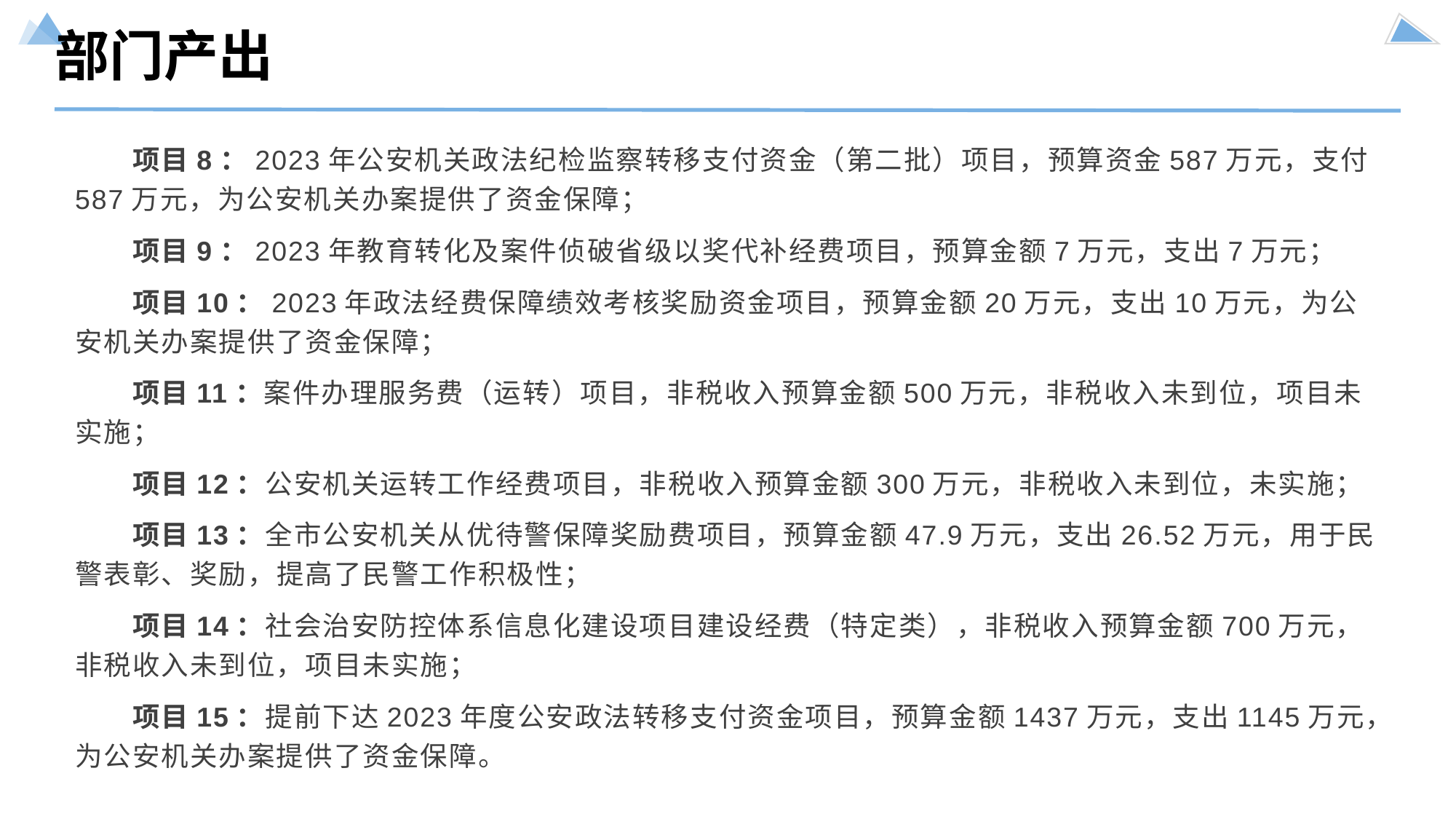

部门产出
项目8：2023年公安机关政法纪检监察转移支付资金（第二批）项目，预算资金587万元，支付587万元，为公安机关办案提供了资金保障；
项目9：2023年教育转化及案件侦破省级以奖代补经费项目，预算金额7万元，支出7万元；
项目10：2023年政法经费保障绩效考核奖励资金项目，预算金额20万元，支出10万元，为公安机关办案提供了资金保障；
项目11：案件办理服务费（运转）项目，非税收入预算金额500万元，非税收入未到位，项目未实施；
项目12：公安机关运转工作经费项目，非税收入预算金额300万元，非税收入未到位，未实施；
项目13：全市公安机关从优待警保障奖励费项目，预算金额47.9万元，支出26.52万元，用于民警表彰、奖励，提高了民警工作积极性；
项目14：社会治安防控体系信息化建设项目建设经费（特定类），非税收入预算金额700万元，非税收入未到位，项目未实施；
项目15：提前下达2023年度公安政法转移支付资金项目，预算金额1437万元，支出1145万元，为公安机关办案提供了资金保障。